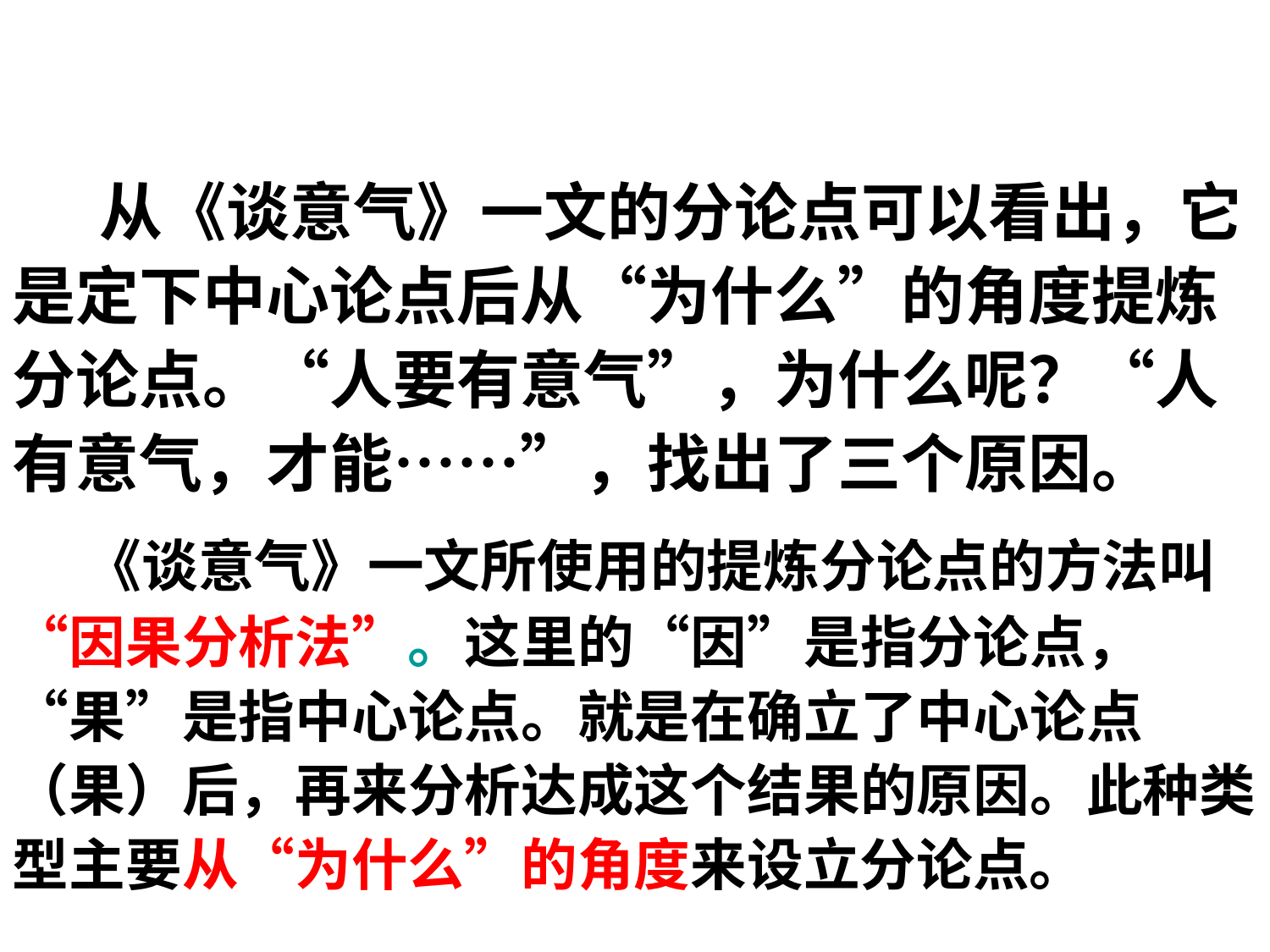

从《谈意气》一文的分论点可以看出，它是定下中心论点后从“为什么”的角度提炼分论点。“人要有意气”，为什么呢？“人有意气，才能……”，找出了三个原因。
    《谈意气》一文所使用的提炼分论点的方法叫“因果分析法”。这里的“因”是指分论点，“果”是指中心论点。就是在确立了中心论点（果）后，再来分析达成这个结果的原因。此种类型主要从“为什么”的角度来设立分论点。